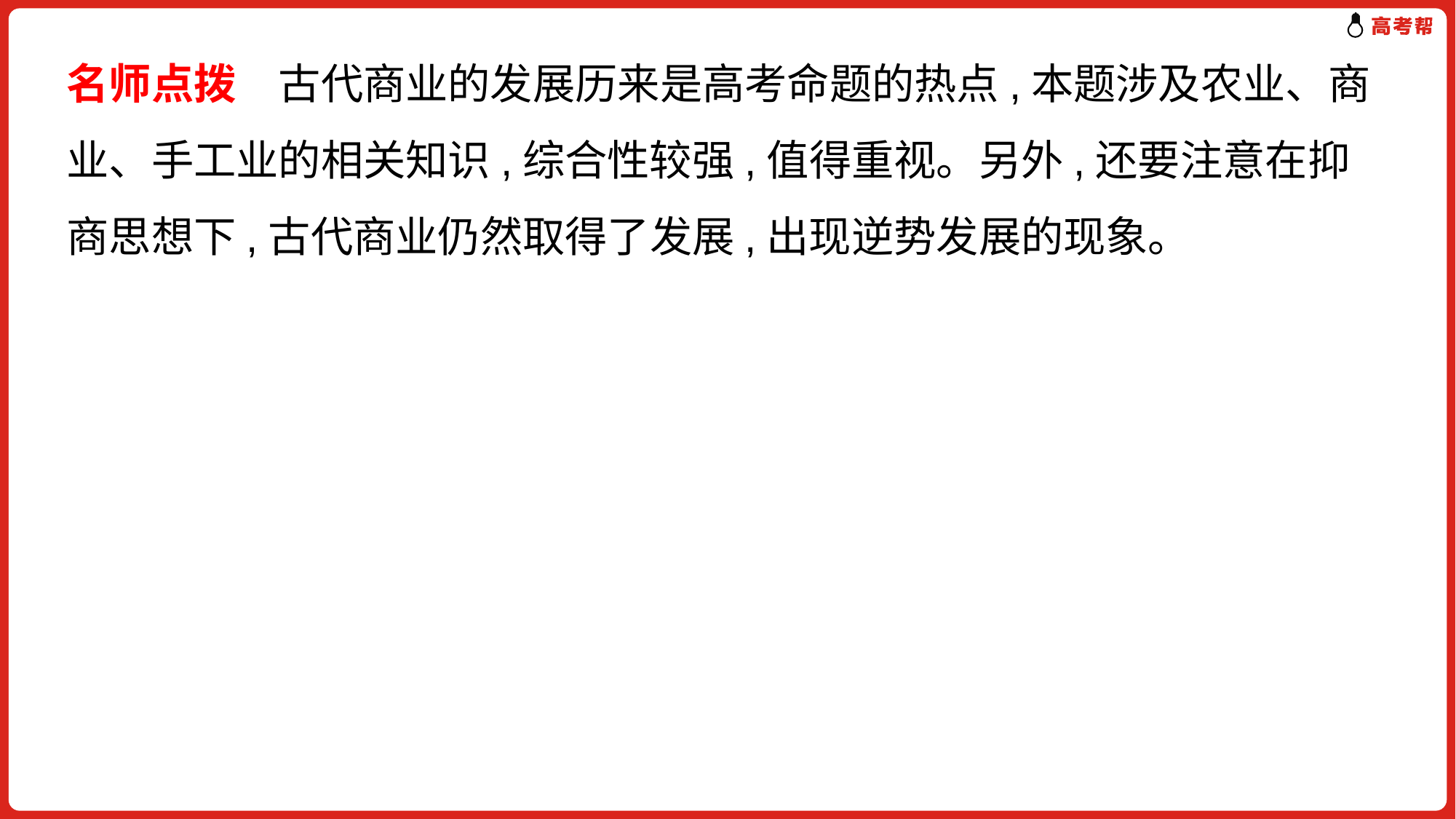

名师点拨　古代商业的发展历来是高考命题的热点,本题涉及农业、商业、手工业的相关知识,综合性较强,值得重视。另外,还要注意在抑商思想下,古代商业仍然取得了发展,出现逆势发展的现象。